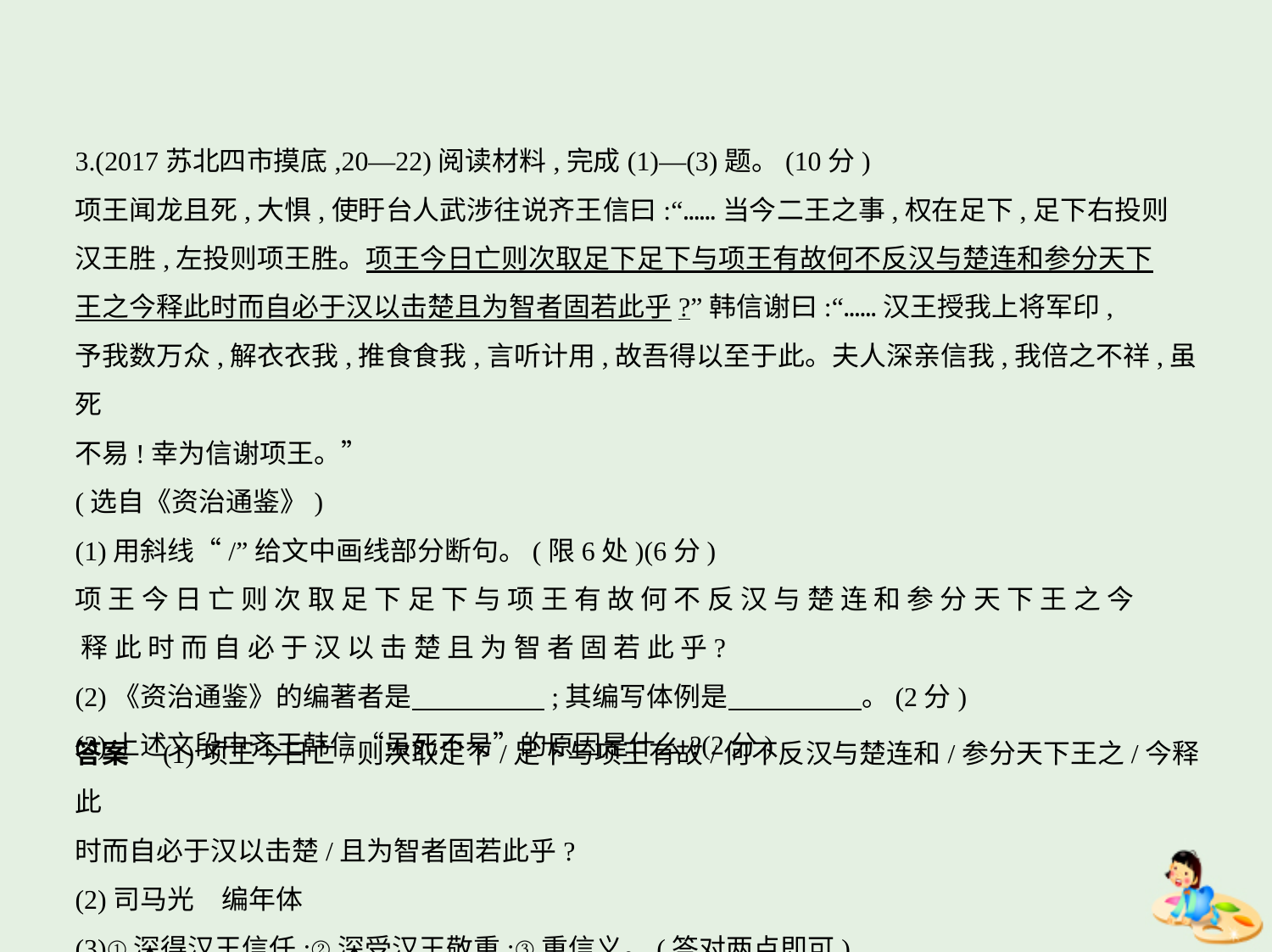

3.(2017苏北四市摸底,20—22)阅读材料,完成(1)—(3)题。(10分)
项王闻龙且死,大惧,使盱台人武涉往说齐王信曰:“……当今二王之事,权在足下,足下右投则
汉王胜,左投则项王胜。项王今日亡则次取足下足下与项王有故何不反汉与楚连和参分天下
王之今释此时而自必于汉以击楚且为智者固若此乎?”韩信谢曰:“……汉王授我上将军印,
予我数万众,解衣衣我,推食食我,言听计用,故吾得以至于此。夫人深亲信我,我倍之不祥,虽死
不易!幸为信谢项王。”
(选自《资治通鉴》)
(1)用斜线“/”给文中画线部分断句。(限6处)(6分)
项 王 今 日 亡 则 次 取 足 下 足 下 与 项 王 有 故 何 不 反 汉 与 楚 连 和 参 分 天 下 王 之 今
 释 此 时 而 自 必 于 汉 以 击 楚 且 为 智 者 固 若 此 乎?
(2)《资治通鉴》的编著者是　　　　    ;其编写体例是　　　　    。(2分)
(3)上述文段中齐王韩信“虽死不易”的原因是什么?(2分)
答案　(1)项王今日亡/则次取足下/足下与项王有故/何不反汉与楚连和/参分天下王之/今释此
时而自必于汉以击楚/且为智者固若此乎?
(2)司马光　编年体
(3)①深得汉王信任;②深受汉王敬重;③重信义。(答对两点即可)